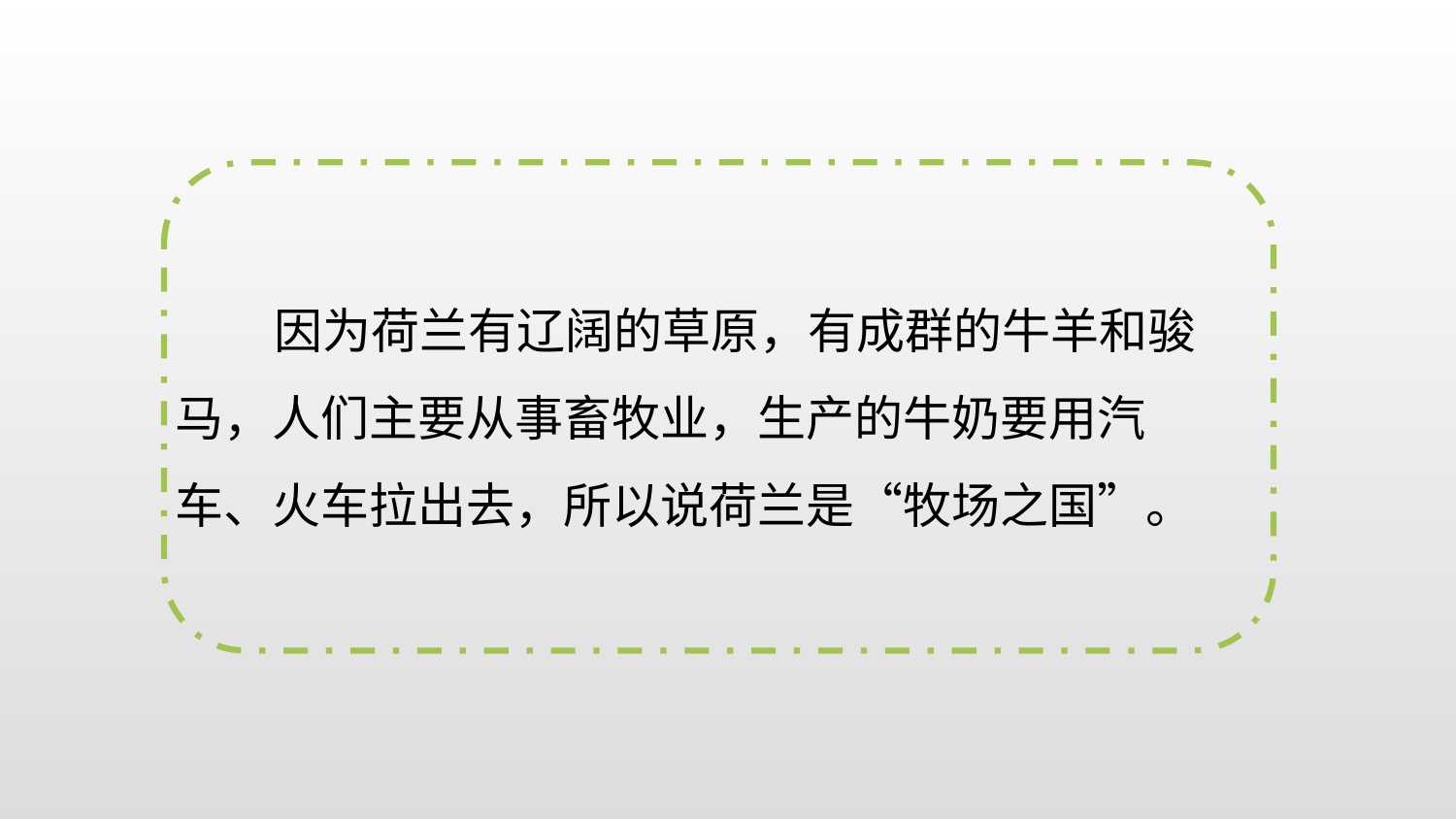

因为荷兰有辽阔的草原，有成群的牛羊和骏马，人们主要从事畜牧业，生产的牛奶要用汽车、火车拉出去，所以说荷兰是“牧场之国”。